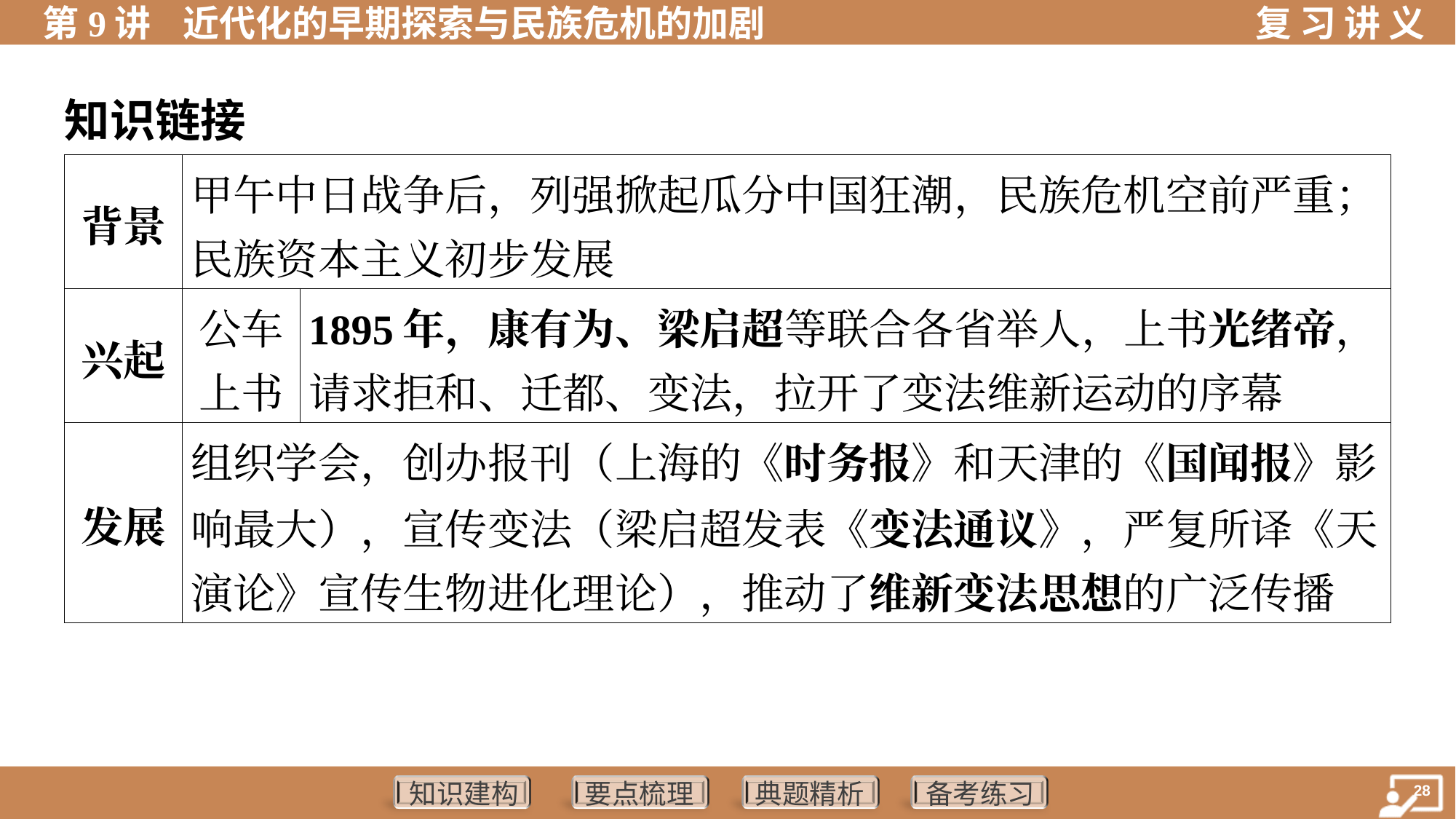

知识链接
| 背景 | 甲午中日战争后，列强掀起瓜分中国狂潮，民族危机空前严重； 民族资本主义初步发展 |  |  |  |  |
| --- | --- | --- | --- | --- | --- |
| 兴起 | 公车 上书 |  |  | 1895年，康有为、梁启超等联合各省举人，上书光绪帝， 请求拒和、迁都、变法，拉开了变法维新运动的序幕 |  |
| 发展 | 组织学会，创办报刊（上海的《时务报》和天津的《国闻报》影 响最大），宣传变法（梁启超发表《变法通议》，严复所译《天 演论》宣传生物进化理论），推动了维新变法思想的广泛传播 |  |  |  |  |